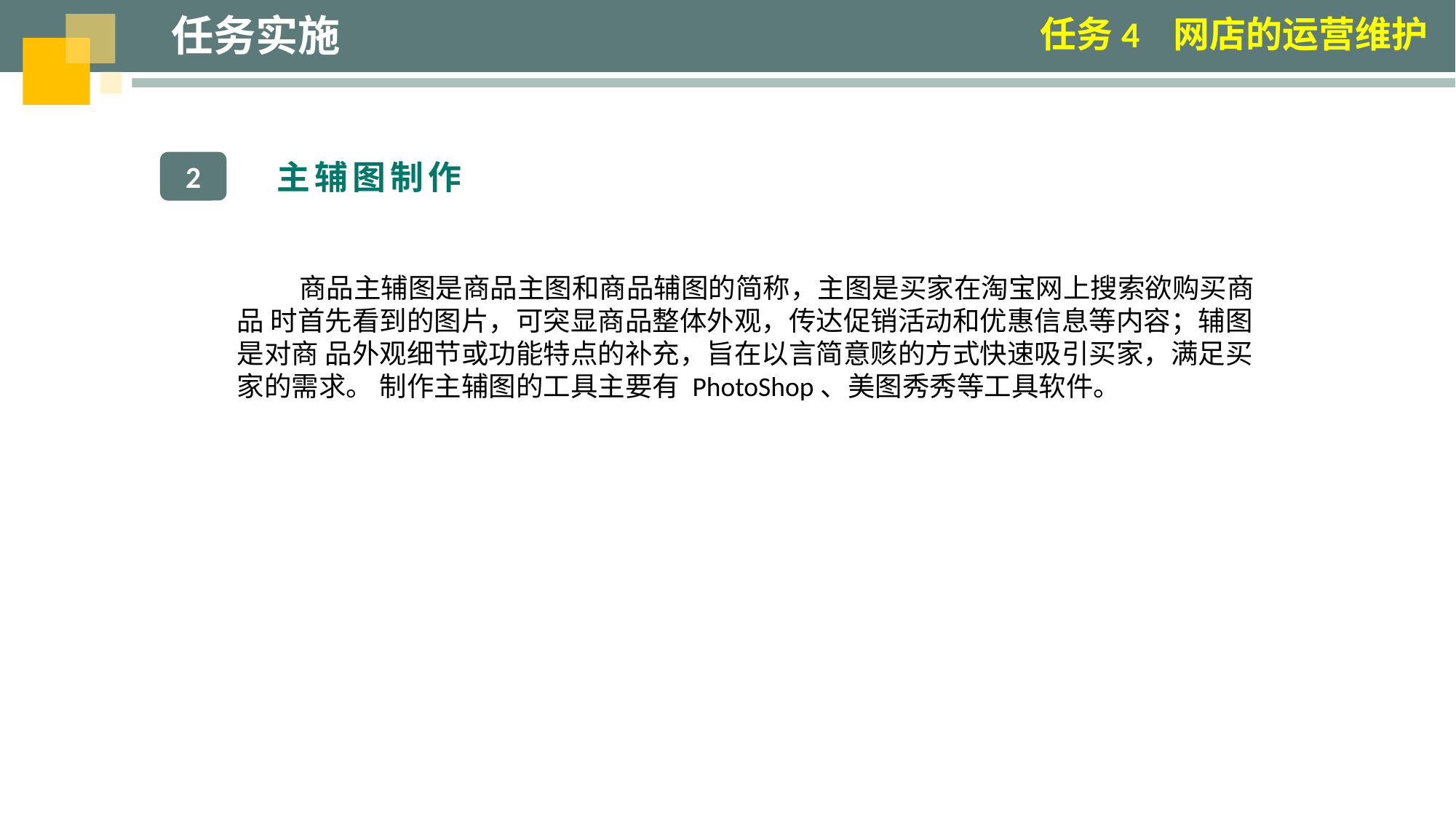

任务实施

任务4   网店的运营维护
 主辅图制作
2
         商品主辅图是商品主图和商品辅图的简称，主图是买家在淘宝网上搜索欲购买商品 时首先看到的图片，可突显商品整体外观，传达促销活动和优惠信息等内容；辅图是对商 品外观细节或功能特点的补充，旨在以言简意赅的方式快速吸引买家，满足买家的需求。 制作主辅图的工具主要有 PhotoShop、美图秀秀等工具软件。